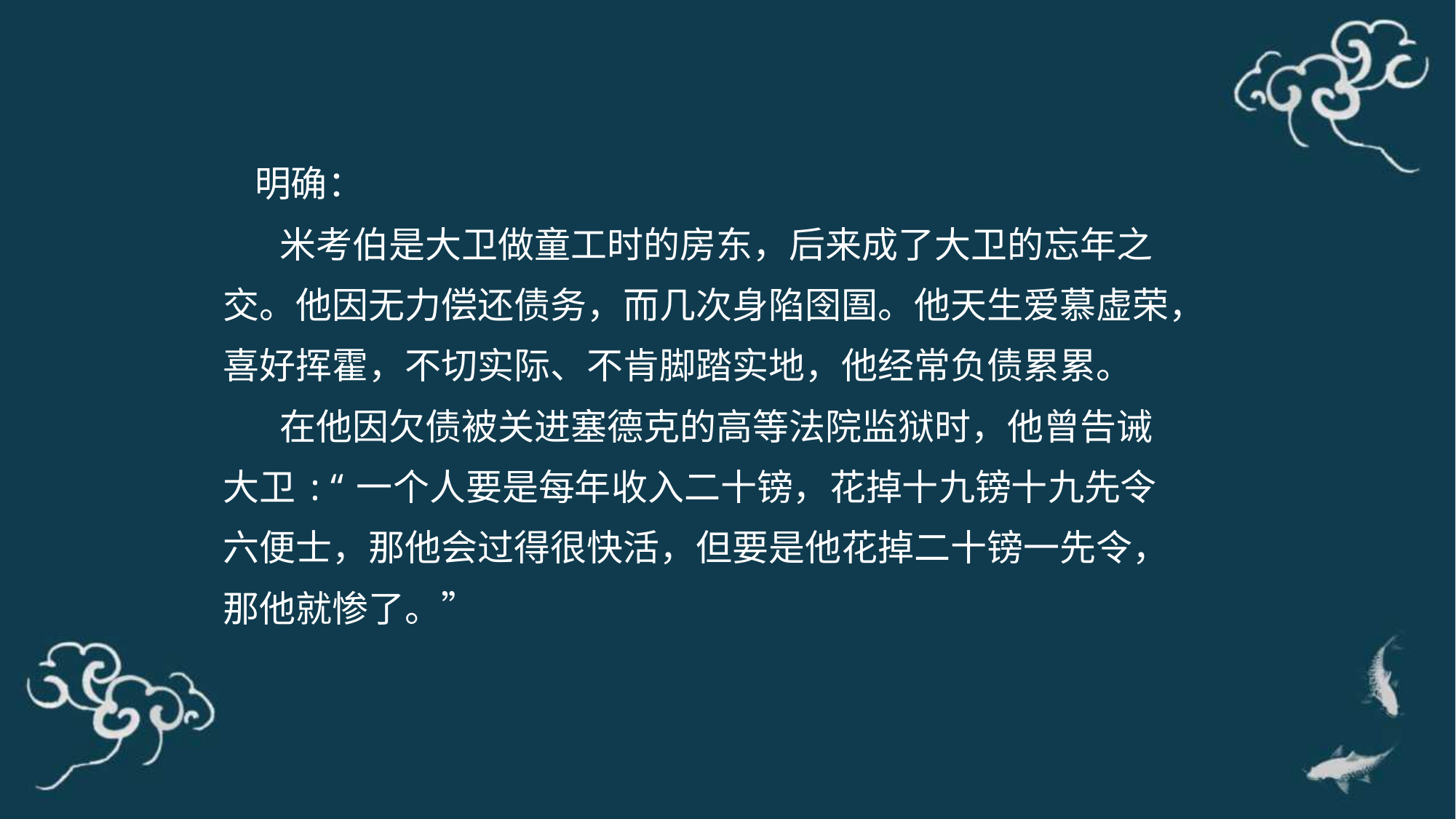

明确：
  米考伯是大卫做童工时的房东，后来成了大卫的忘年之交。他因无力偿还债务，而几次身陷囹圄。他天生爱慕虚荣，喜好挥霍，不切实际、不肯脚踏实地，他经常负债累累。
  在他因欠债被关进塞德克的高等法院监狱时，他曾告诫大卫:“一个人要是每年收入二十镑，花掉十九镑十九先令六便士，那他会过得很快活，但要是他花掉二十镑一先令，那他就惨了。”